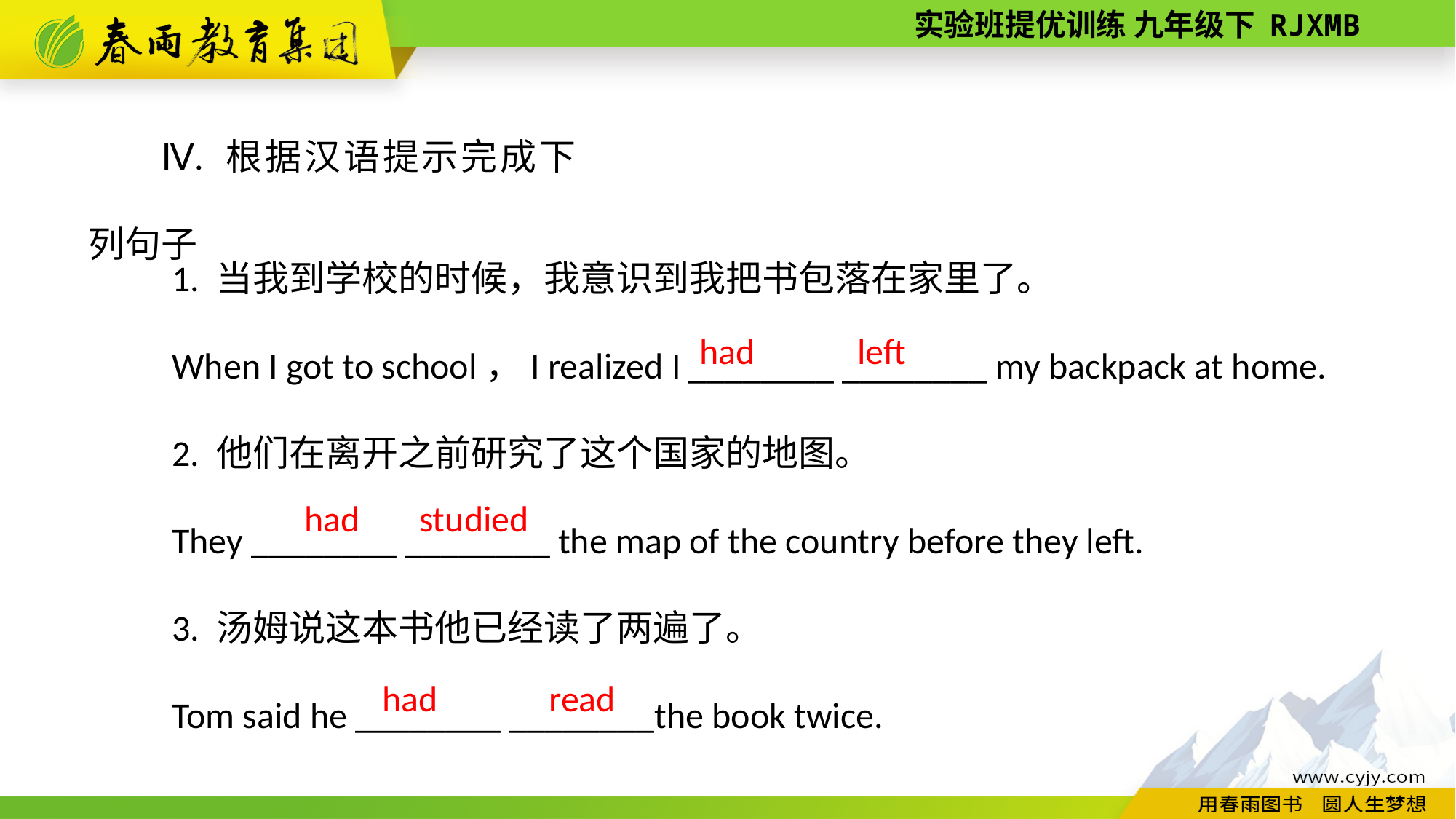

Ⅳ. 根据汉语提示完成下列句子
1. 当我到学校的时候，我意识到我把书包落在家里了。
When I got to school，I realized I ________ ________ my backpack at home.
2. 他们在离开之前研究了这个国家的地图。
They ________ ________ the map of the country before they left.
3. 汤姆说这本书他已经读了两遍了。
Tom said he ________ ________the book twice.
had
left
had
studied
read
had